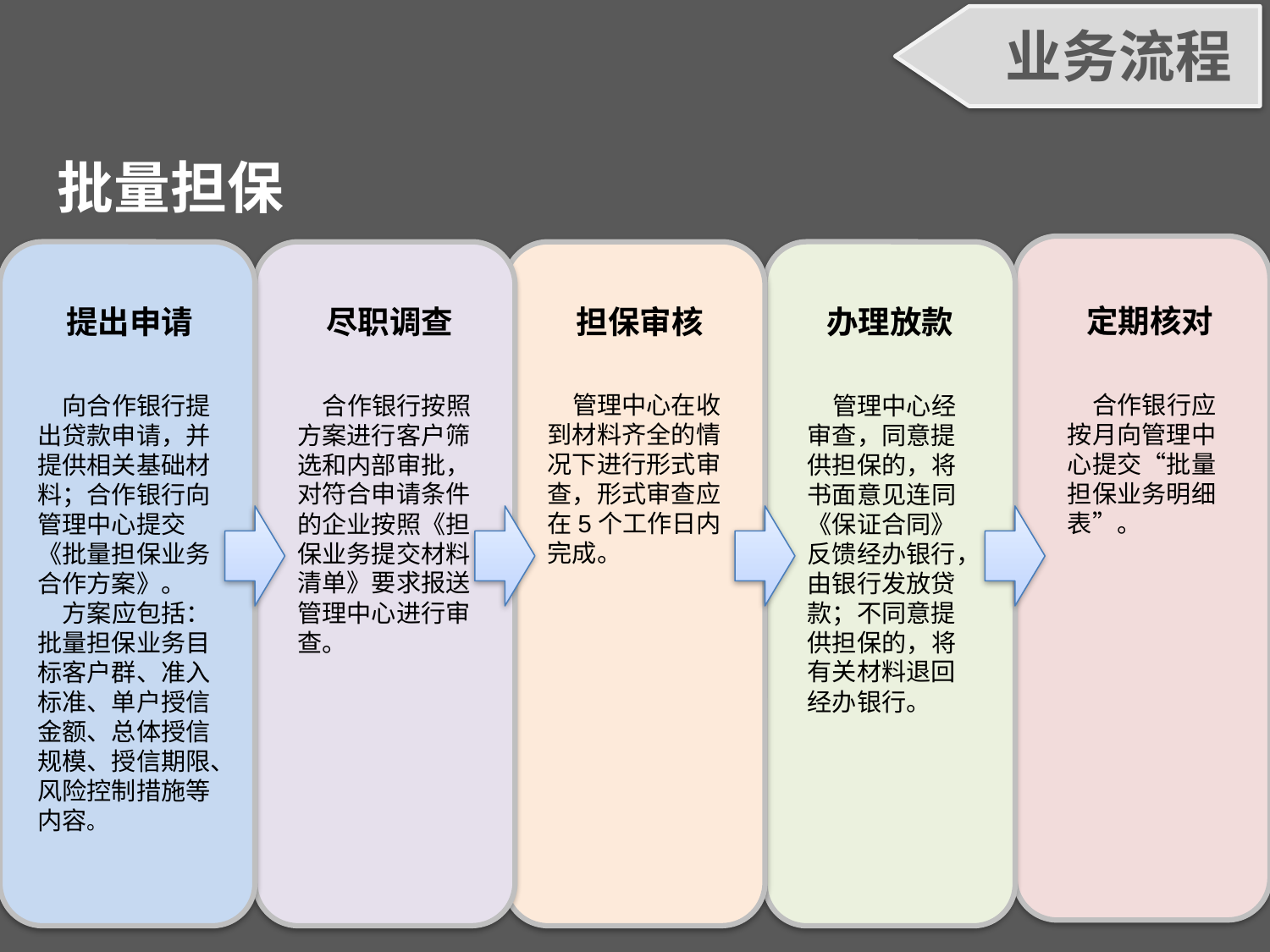

业务流程
业务要素
批量担保

定期核对
合作银行应按月向管理中心提交“批量担保业务明细表”。

办理放款
管理中心经审查，同意提供担保的，将书面意见连同《保证合同》反馈经办银行，由银行发放贷款；不同意提供担保的，将有关材料退回经办银行。

提出申请
向合作银行提出贷款申请，并提供相关基础材料；合作银行向管理中心提交《批量担保业务合作方案》。
方案应包括：批量担保业务目标客户群、准入标准、单户授信金额、总体授信规模、授信期限、风险控制措施等内容。

尽职调查
合作银行按照方案进行客户筛选和内部审批，对符合申请条件的企业按照《担保业务提交材料清单》要求报送管理中心进行审查。

担保审核
管理中心在收到材料齐全的情况下进行形式审查，形式审查应在5个工作日内完成。